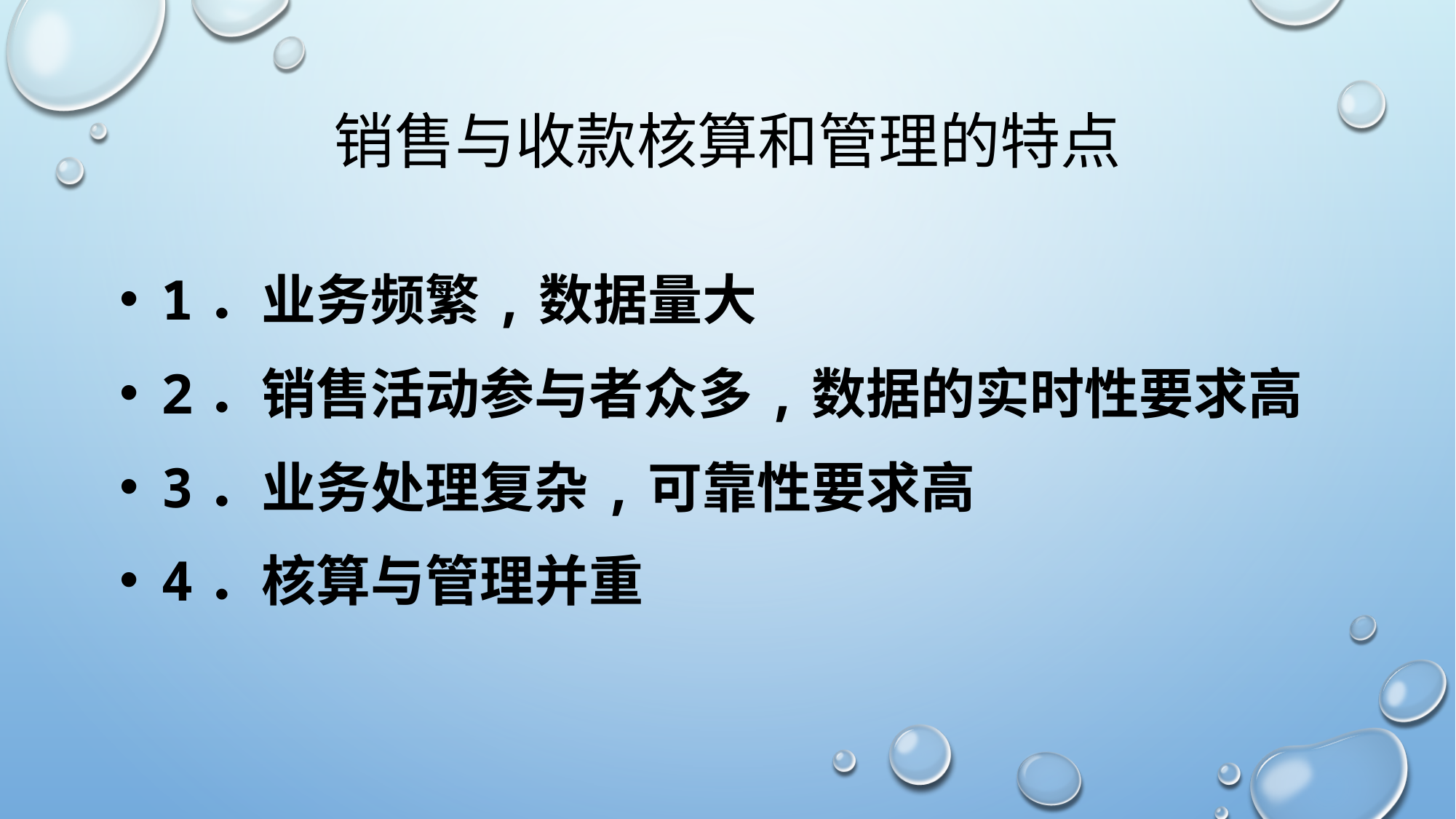

# 销售与收款核算和管理的特点
1．业务频繁,数据量大
2．销售活动参与者众多,数据的实时性要求高
3．业务处理复杂,可靠性要求高
4．核算与管理并重